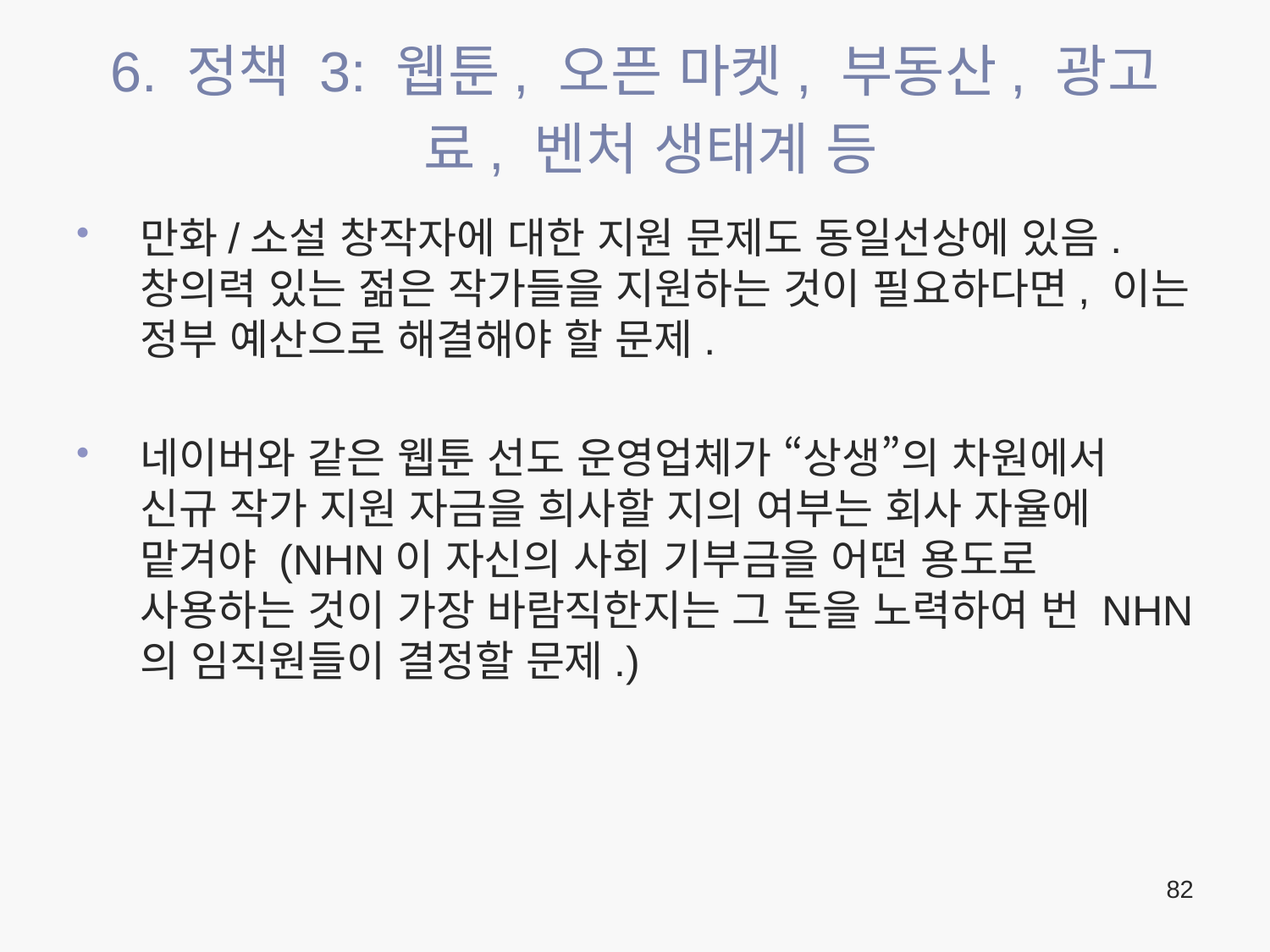

# 6. 정책 3: 웹툰, 오픈 마켓, 부동산, 광고료, 벤처 생태계 등
만화/소설 창작자에 대한 지원 문제도 동일선상에 있음. 창의력 있는 젊은 작가들을 지원하는 것이 필요하다면, 이는 정부 예산으로 해결해야 할 문제.

네이버와 같은 웹툰 선도 운영업체가 “상생”의 차원에서 신규 작가 지원 자금을 희사할 지의 여부는 회사 자율에 맡겨야 (NHN이 자신의 사회 기부금을 어떤 용도로 사용하는 것이 가장 바람직한지는 그 돈을 노력하여 번 NHN의 임직원들이 결정할 문제.)
82